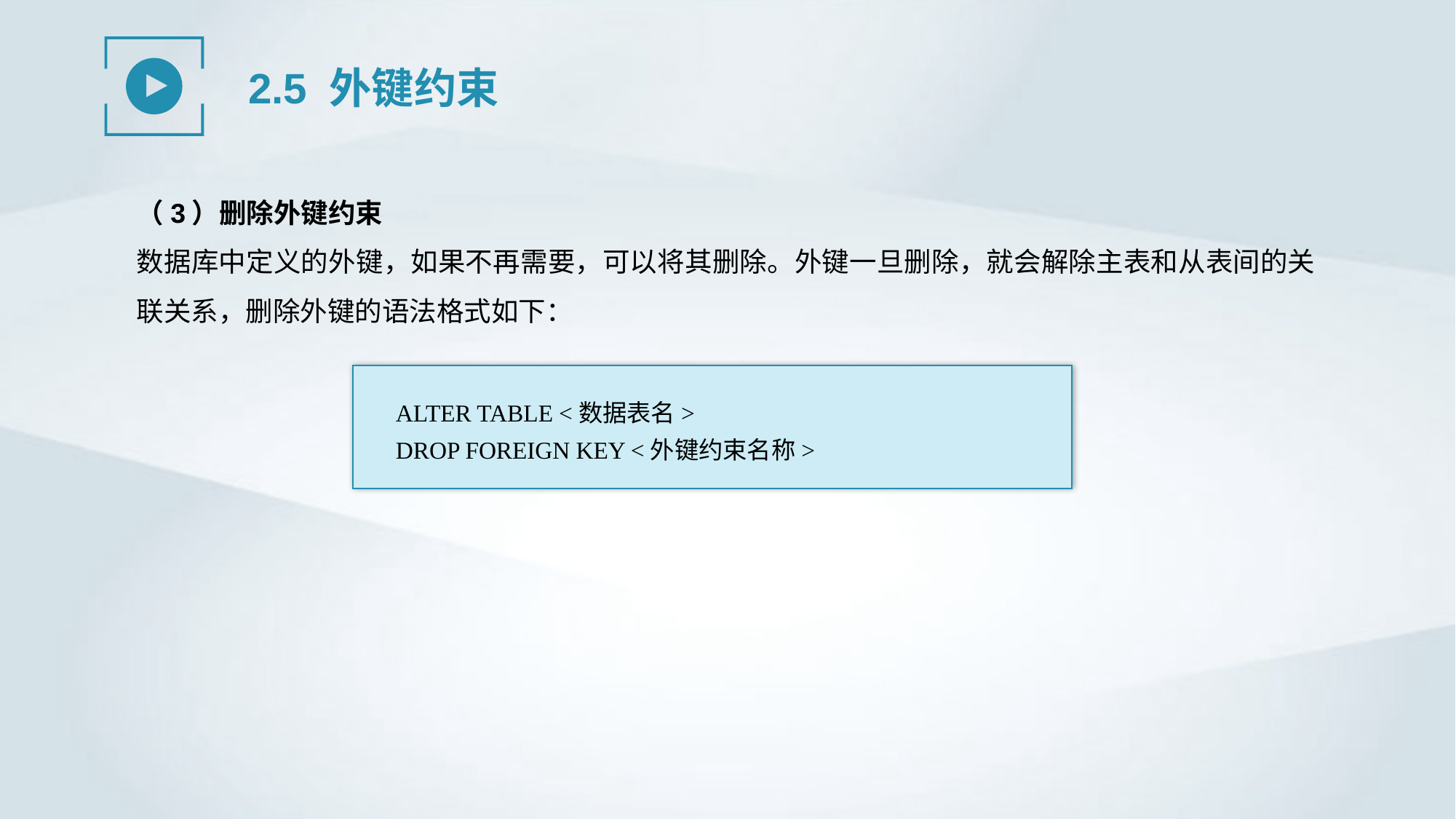

2.5 外键约束
（3）删除外键约束
数据库中定义的外键，如果不再需要，可以将其删除。外键一旦删除，就会解除主表和从表间的关联关系，删除外键的语法格式如下：
ALTER TABLE <数据表名>
DROP FOREIGN KEY <外键约束名称>